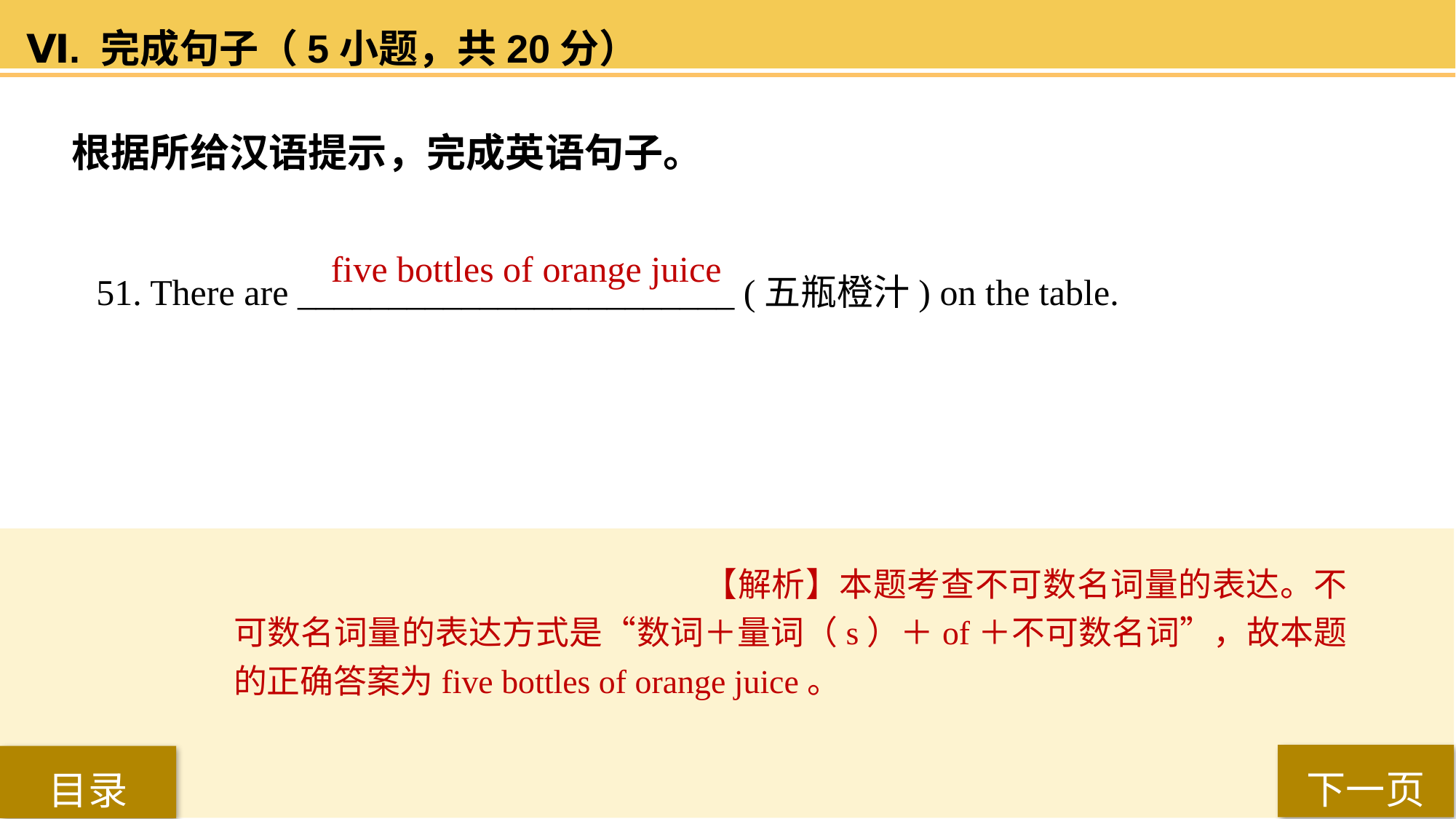

Ⅵ. 完成句子（5小题，共20分）
根据所给汉语提示，完成英语句子。
five bottles of orange juice
51. There are ________________________ (五瓶橙汁) on the table.
【解析】本题考查不可数名词量的表达。不可数名词量的表达方式是“数词＋量词（s）＋of＋不可数名词”，故本题的正确答案为five bottles of orange juice。